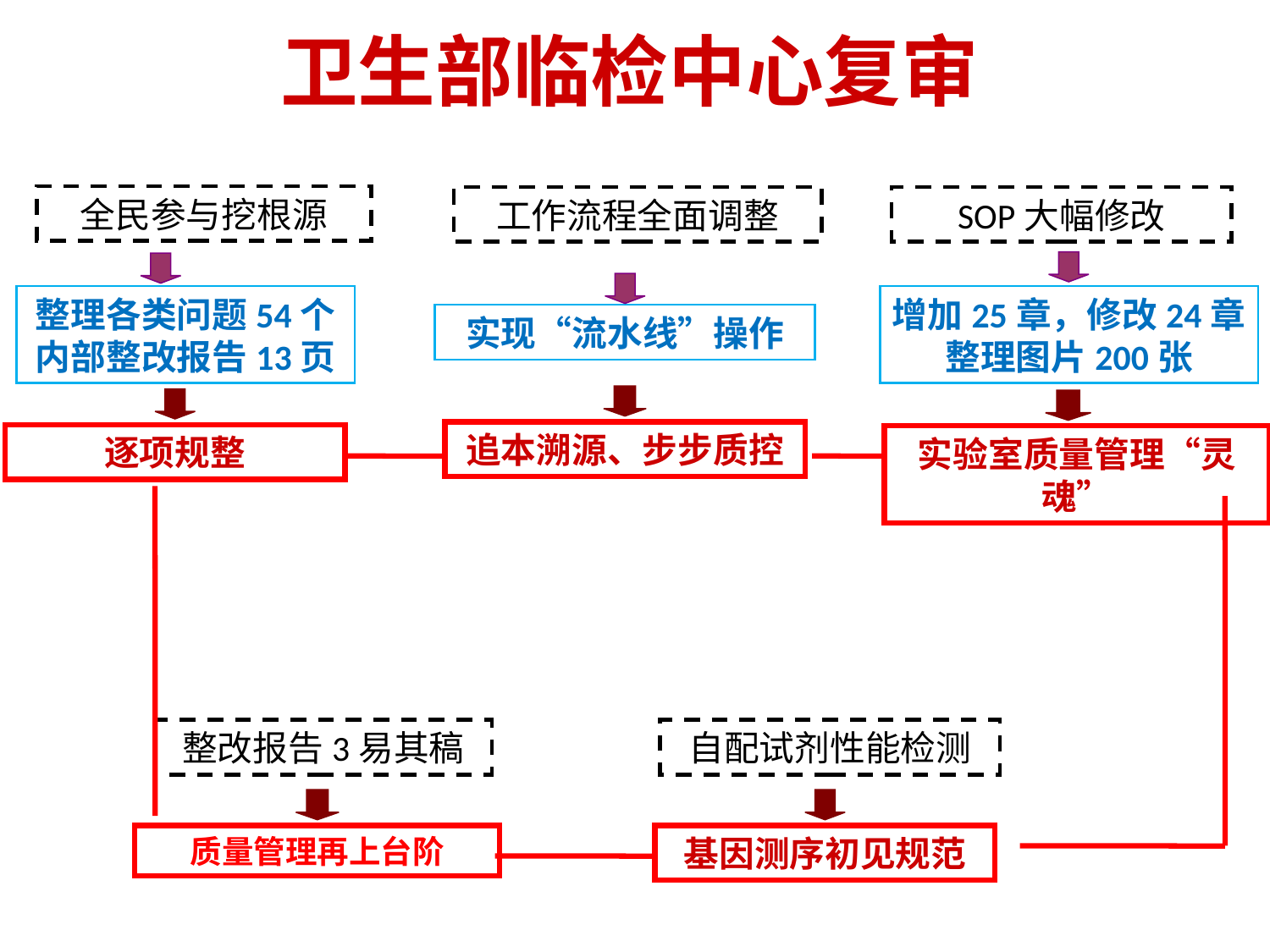

卫生部临检中心复审

全民参与挖根源

整理各类问题54个
内部整改报告13页

逐项规整
工作流程全面调整

实现“流水线”操作

追本溯源、步步质控
SOP大幅修改

增加25章，修改24章
整理图片200张

实验室质量管理“灵魂”

整改报告3易其稿

质量管理再上台阶
自配试剂性能检测

基因测序初见规范